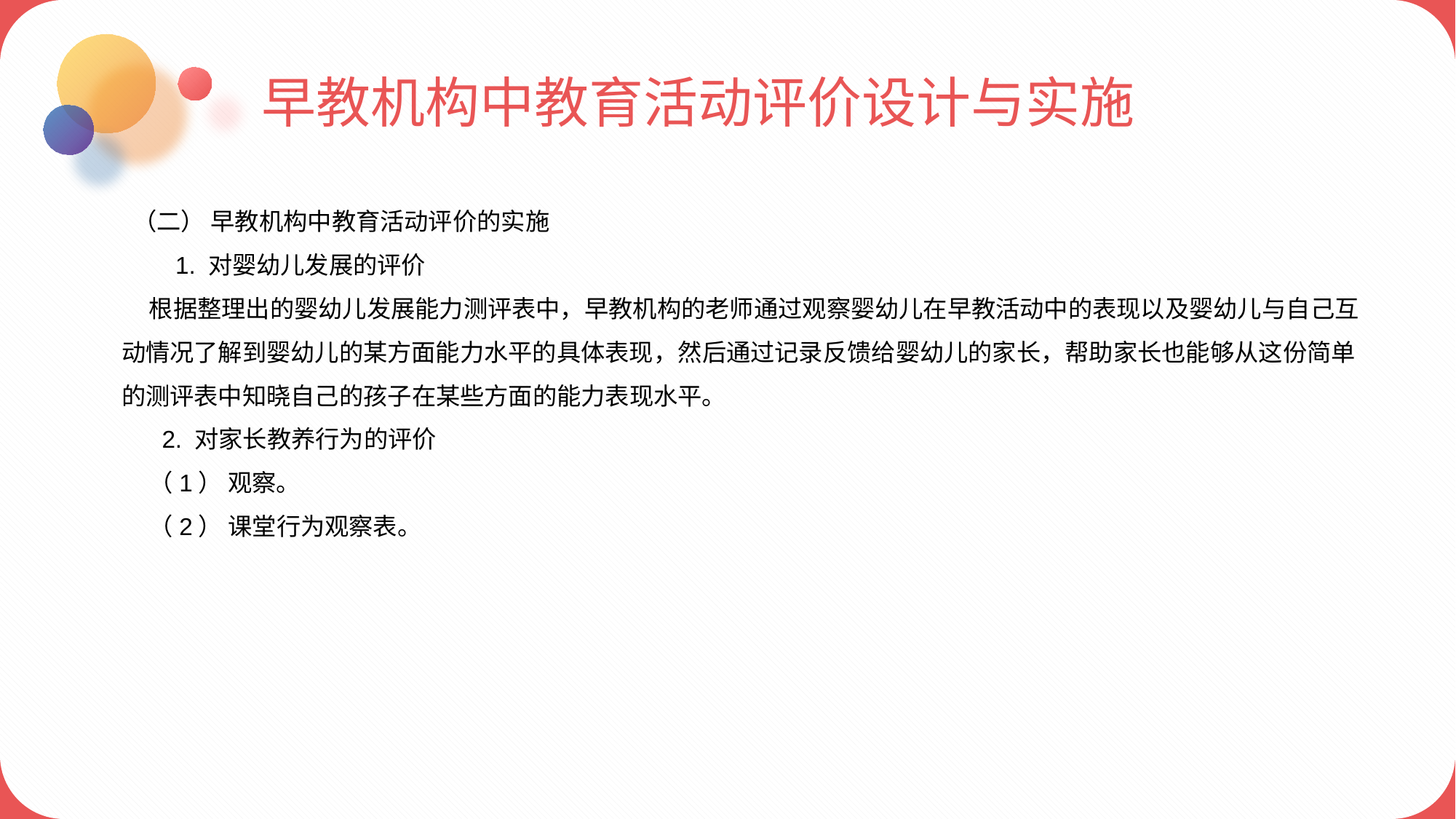

早教机构中教育活动评价设计与实施
 （二） 早教机构中教育活动评价的实施
        1. 对婴幼儿发展的评价
    根据整理出的婴幼儿发展能力测评表中，早教机构的老师通过观察婴幼儿在早教活动中的表现以及婴幼儿与自己互动情况了解到婴幼儿的某方面能力水平的具体表现，然后通过记录反馈给婴幼儿的家长，帮助家长也能够从这份简单的测评表中知晓自己的孩子在某些方面的能力表现水平。
      2. 对家长教养行为的评价
    （1） 观察。
    （2） 课堂行为观察表。